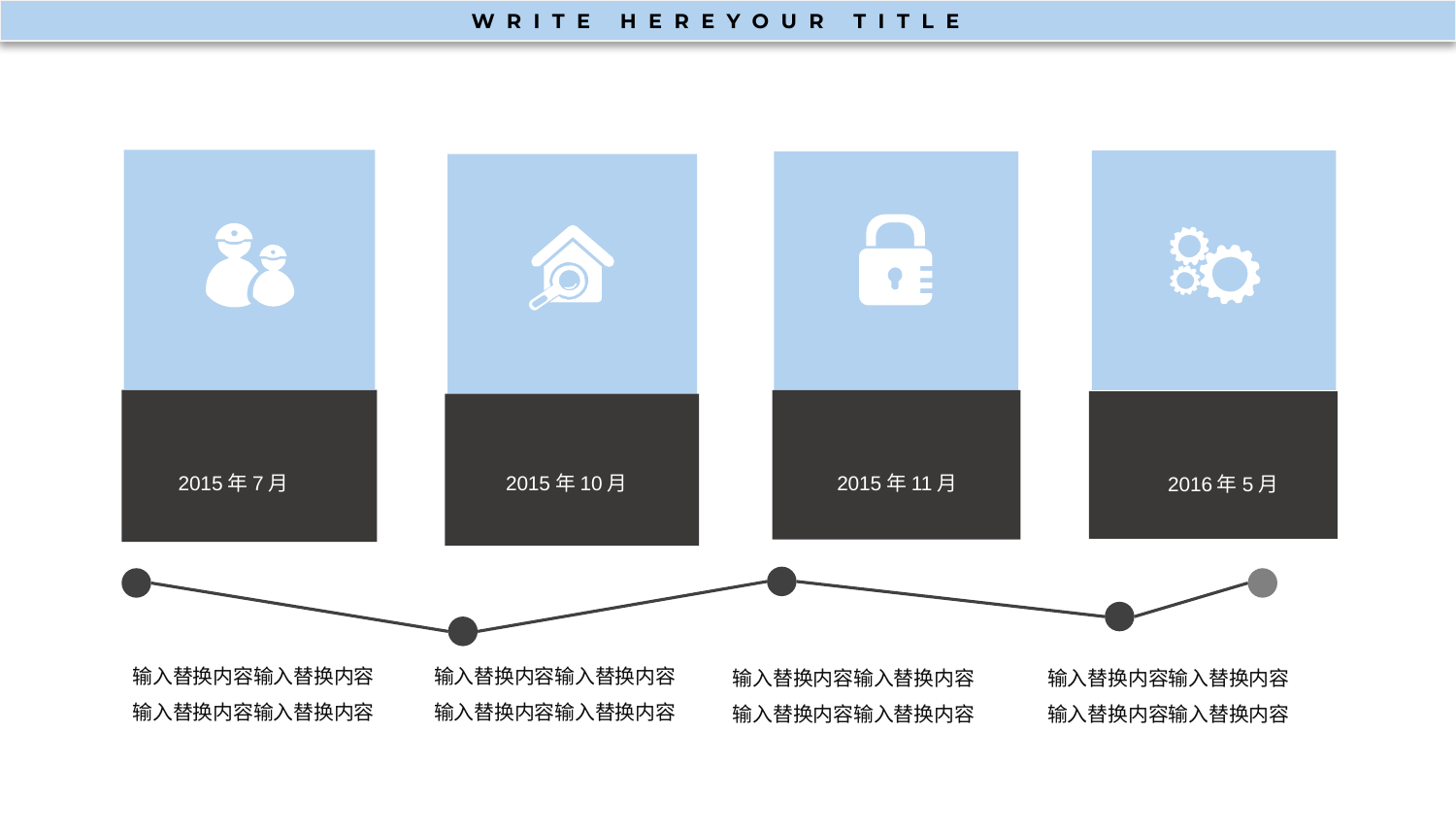

WRITE HEREYOUR TITLE

2015年10月
2015年7月
2015年11月
2016年5月

输入替换内容输入替换内容
输入替换内容输入替换内容

输入替换内容输入替换内容
输入替换内容输入替换内容

输入替换内容输入替换内容
输入替换内容输入替换内容

输入替换内容输入替换内容
输入替换内容输入替换内容